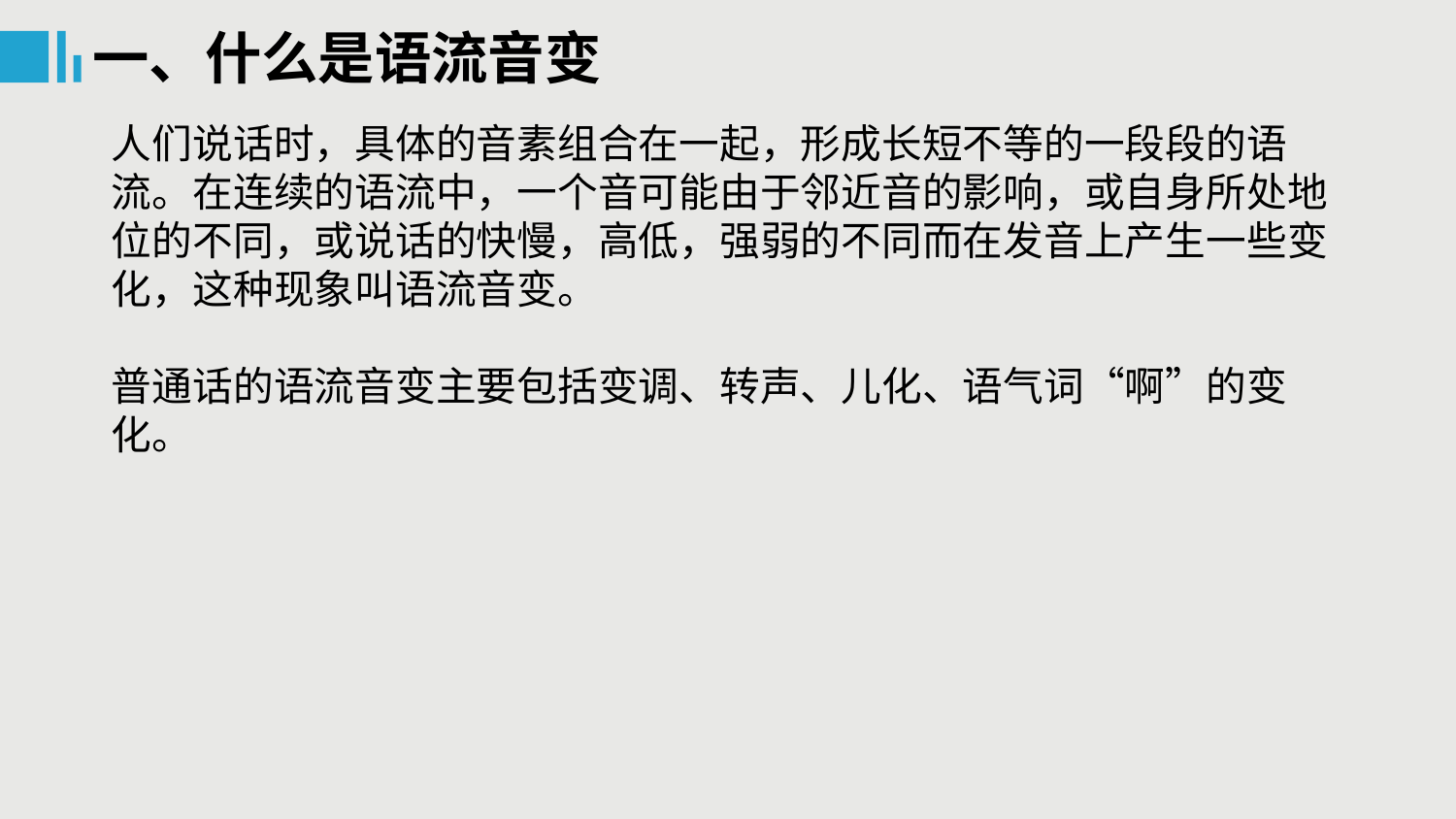

一、什么是语流音变

人们说话时，具体的音素组合在一起，形成长短不等的一段段的语流。在连续的语流中，一个音可能由于邻近音的影响，或自身所处地位的不同，或说话的快慢，高低，强弱的不同而在发音上产生一些变化，这种现象叫语流音变。

普通话的语流音变主要包括变调、转声、儿化、语气词“啊”的变化。